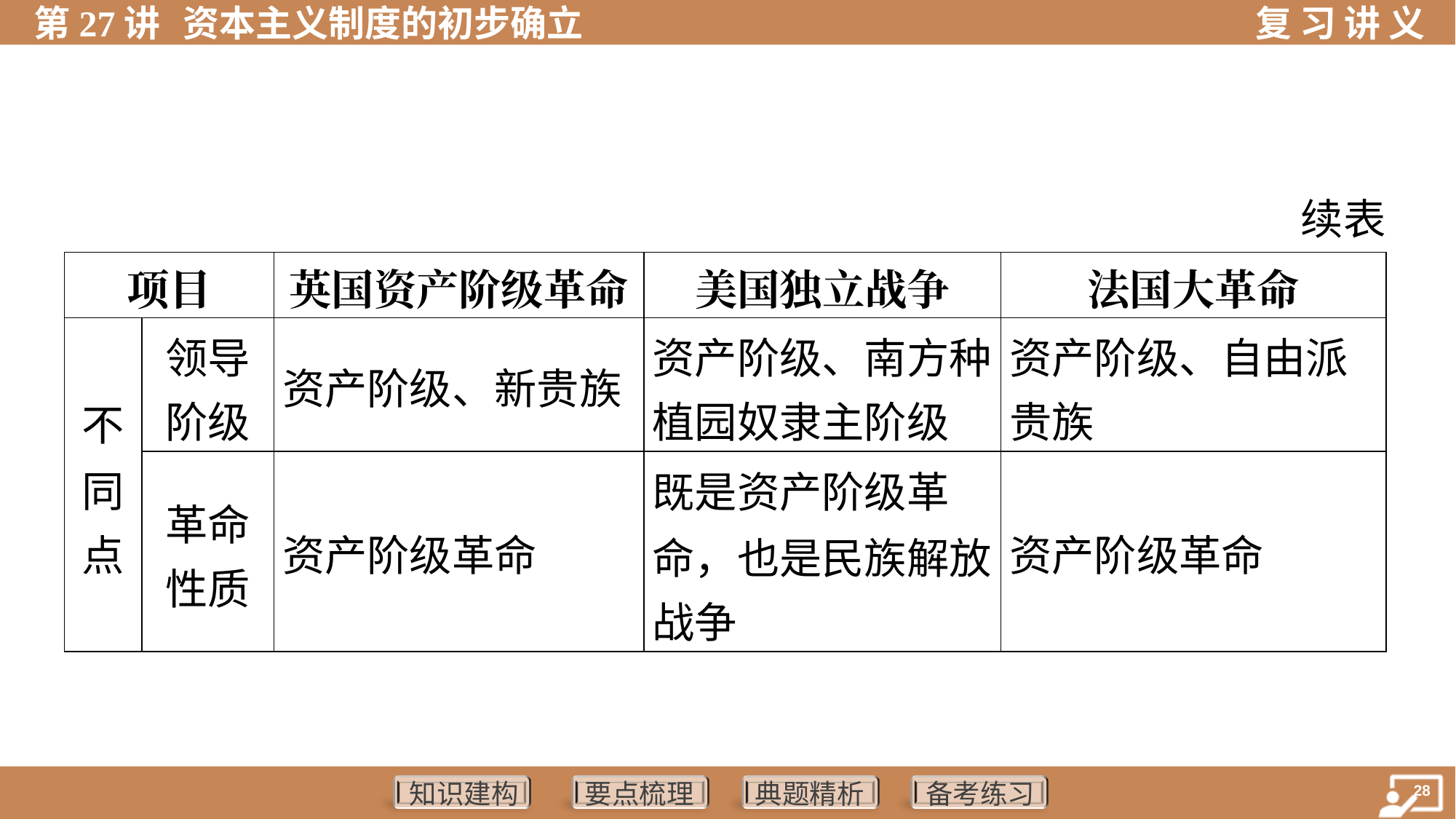

续表
| 项目 |  | 英国资产阶级革命 | 美国独立战争 | 法国大革命 |
| --- | --- | --- | --- | --- |
| 不 同 点 | 领导 阶级 | 资产阶级、新贵族 | 资产阶级、南方种 植园奴隶主阶级 | 资产阶级、自由派 贵族 |
|  | 革命 性质 | 资产阶级革命 | 既是资产阶级革 命，也是民族解放 战争 | 资产阶级革命 |